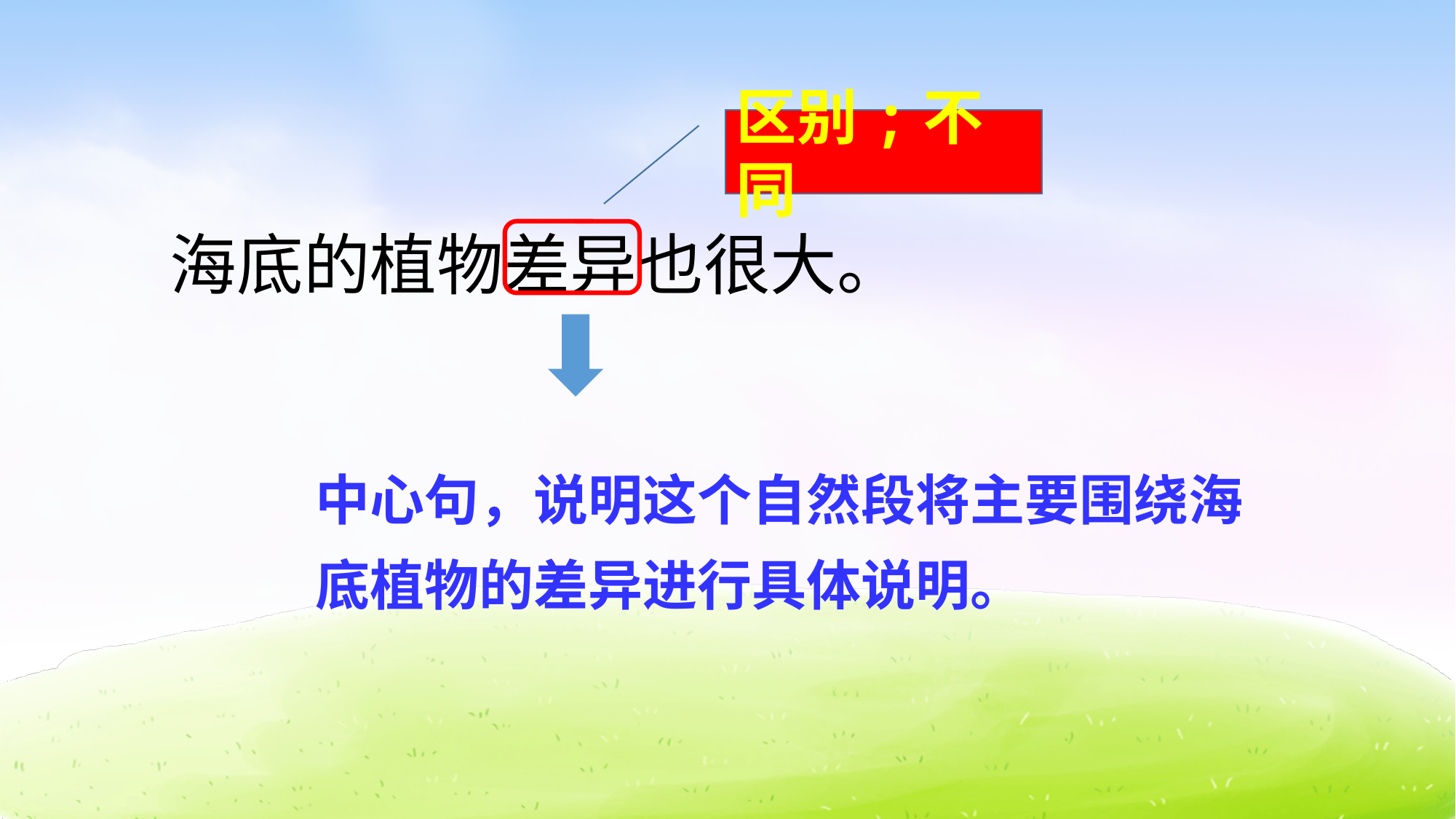

区别;不同
海底的植物差异也很大。

中心句，说明这个自然段将主要围绕海底植物的差异进行具体说明。